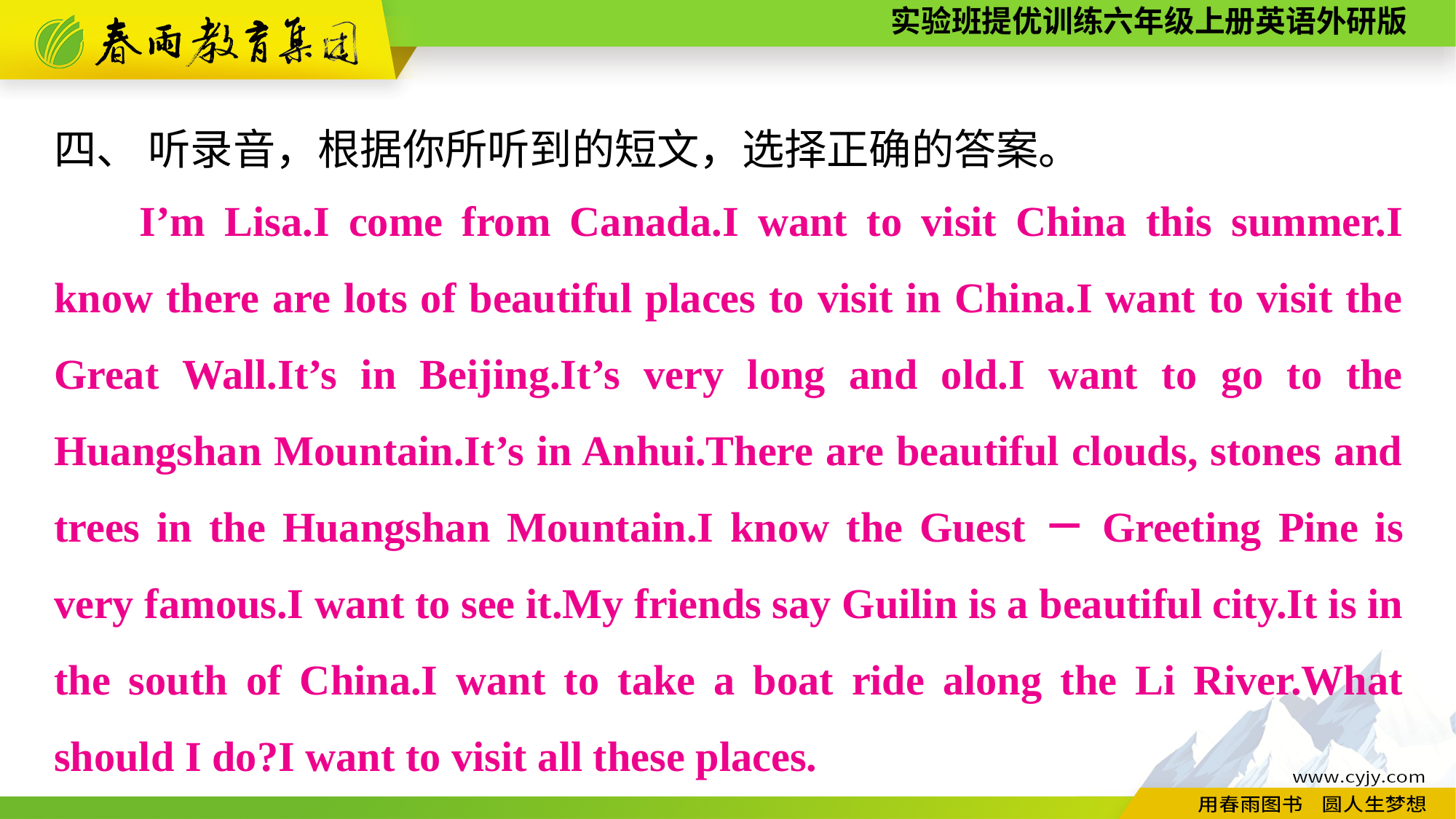

四、 听录音，根据你所听到的短文，选择正确的答案。
I’m Lisa.I come from Canada.I want to visit China this summer.I know there are lots of beautiful places to visit in China.I want to visit the Great Wall.It’s in Beijing.It’s very long and old.I want to go to the Huangshan Mountain.It’s in Anhui.There are beautiful clouds, stones and trees in the Huangshan Mountain.I know the Guest－Greeting Pine is very famous.I want to see it.My friends say Guilin is a beautiful city.It is in the south of China.I want to take a boat ride along the Li River.What should I do?I want to visit all these places.